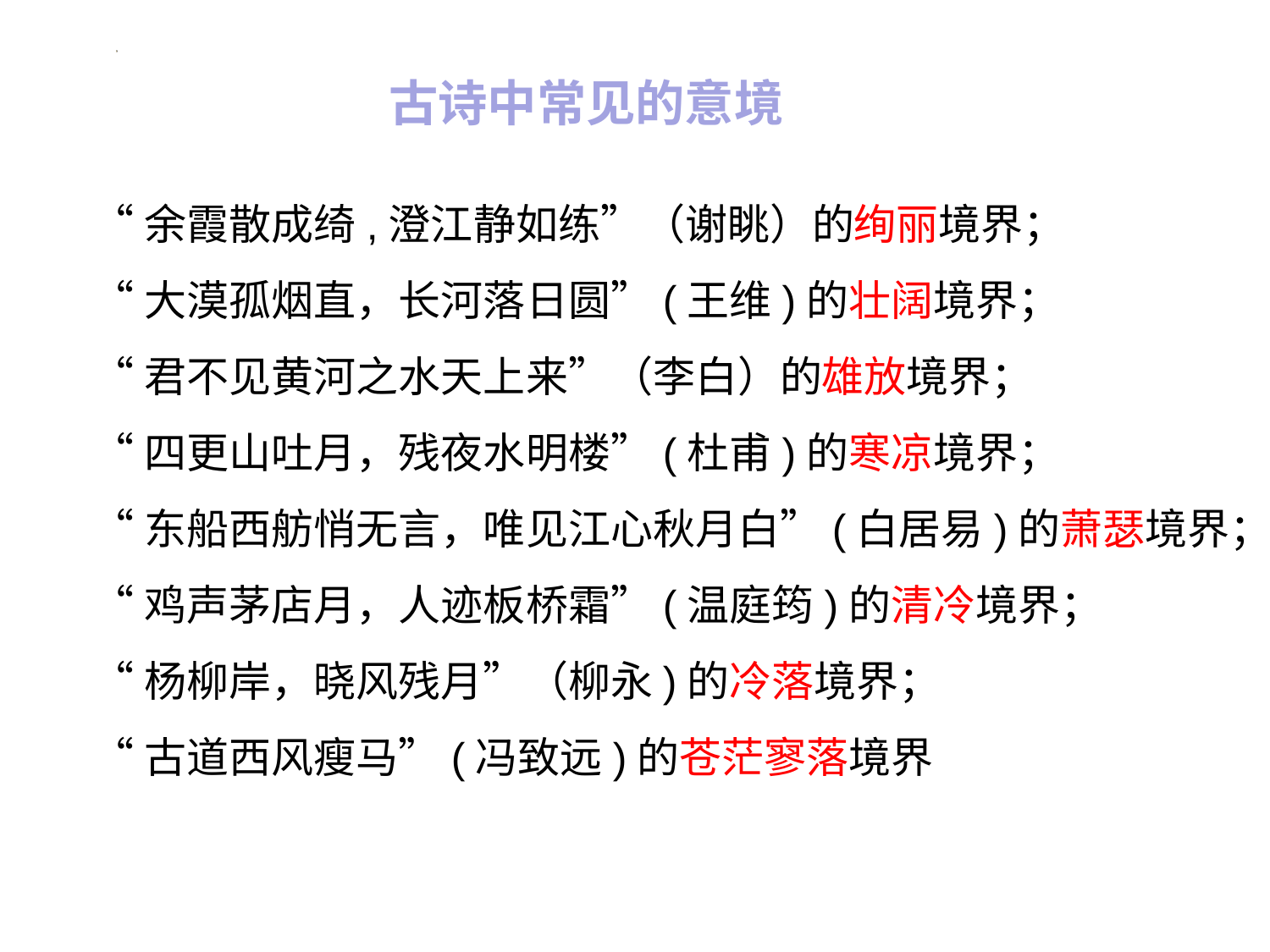

古诗中常见的意境
“余霞散成绮,澄江静如练”（谢眺）的绚丽境界；
“大漠孤烟直，长河落日圆”(王维)的壮阔境界；
“君不见黄河之水天上来”（李白）的雄放境界；
“四更山吐月，残夜水明楼”(杜甫)的寒凉境界；
“东船西舫悄无言，唯见江心秋月白”(白居易)的萧瑟境界；
“鸡声茅店月，人迹板桥霜”(温庭筠)的清冷境界；
“杨柳岸，晓风残月”（柳永)的冷落境界；
“古道西风瘦马”(冯致远)的苍茫寥落境界